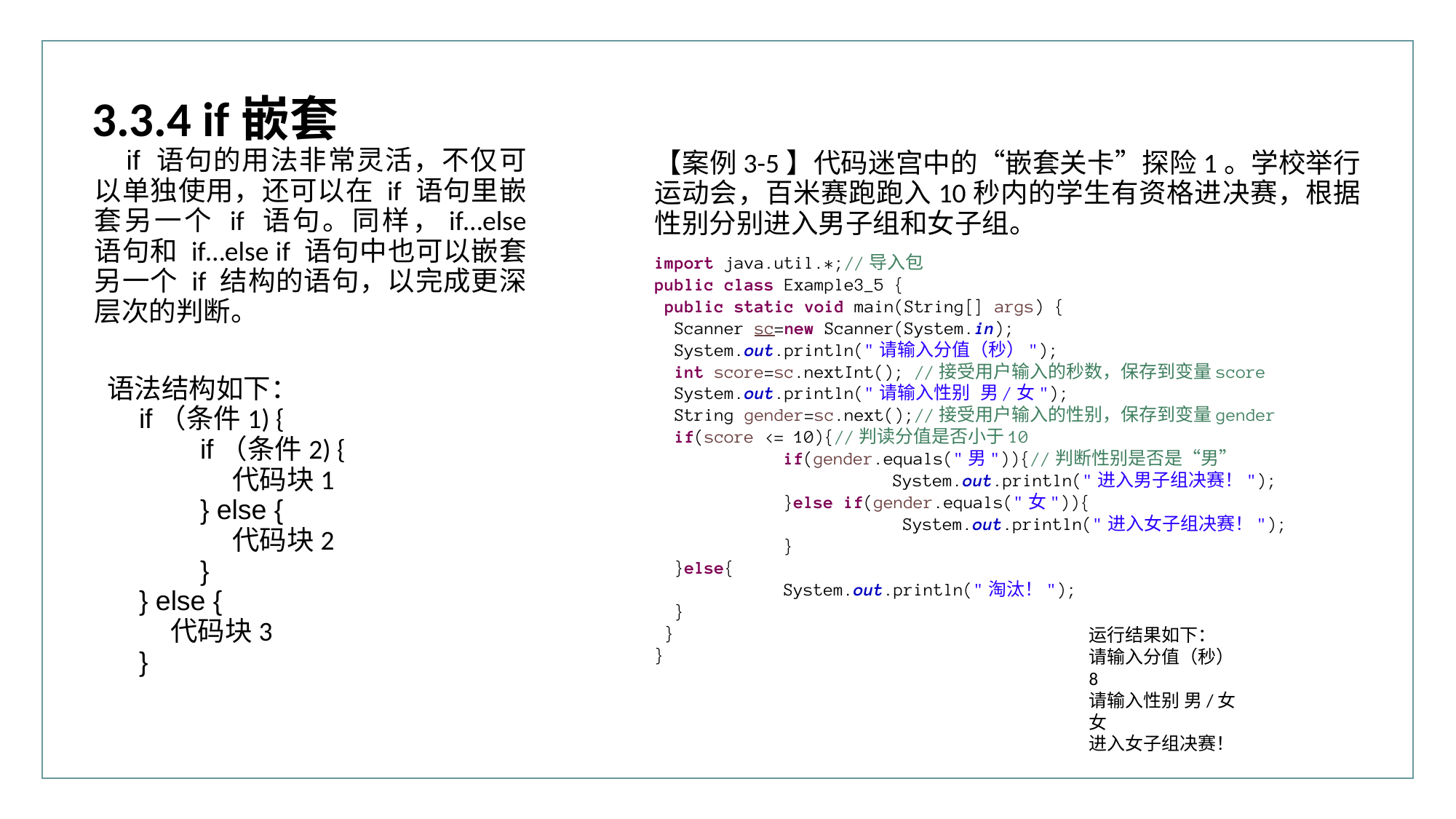

3.3.4 if嵌套

if 语句的用法非常灵活，不仅可以单独使用，还可以在 if 语句里嵌套另一个 if 语句。同样，if…else 语句和 if…else if 语句中也可以嵌套另一个 if 结构的语句，以完成更深层次的判断。
【案例3-5】代码迷宫中的“嵌套关卡”探险1。学校举行运动会，百米赛跑跑入10秒内的学生有资格进决赛，根据性别分别进入男子组和女子组。
import java.util.*;//导入包
public class Example3_5 {
 public static void main(String[] args) {
  Scanner sc=new Scanner(System.in);
  System.out.println("请输入分值（秒）");
  int score=sc.nextInt(); //接受用户输入的秒数，保存到变量score
  System.out.println("请输入性别 男/女");
  String gender=sc.next();//接受用户输入的性别，保存到变量gender
  if(score <= 10){//判读分值是否小于10
	  if(gender.equals("男")){//判断性别是否是“男”
		  System.out.println("进入男子组决赛！");
	  }else if(gender.equals("女")){
		   System.out.println("进入女子组决赛！");
	  }
  }else{
	  System.out.println("淘汰！");
  }
 }
}
语法结构如下：
if（条件1) {
        if（条件2) {
              代码块1
        } else {
              代码块2
        }
} else {
    代码块3
}
运行结果如下：
请输入分值（秒）
8
请输入性别 男/女
女
进入女子组决赛！